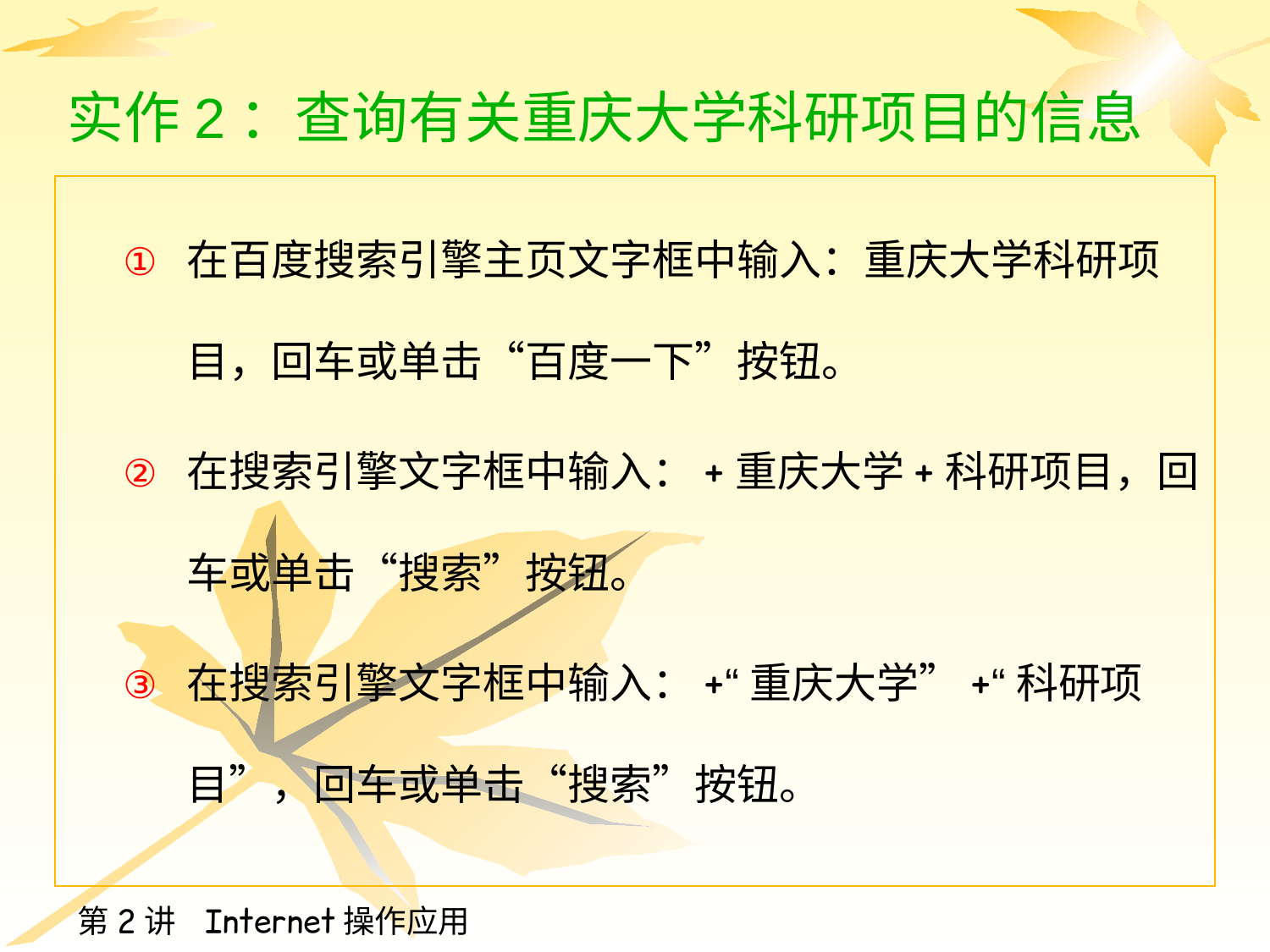

# 实作2：查询有关重庆大学科研项目的信息
在百度搜索引擎主页文字框中输入：重庆大学科研项目，回车或单击“百度一下”按钮。
在搜索引擎文字框中输入：+重庆大学+科研项目，回车或单击“搜索”按钮。
在搜索引擎文字框中输入：+“重庆大学”+“科研项目”，回车或单击“搜索”按钮。